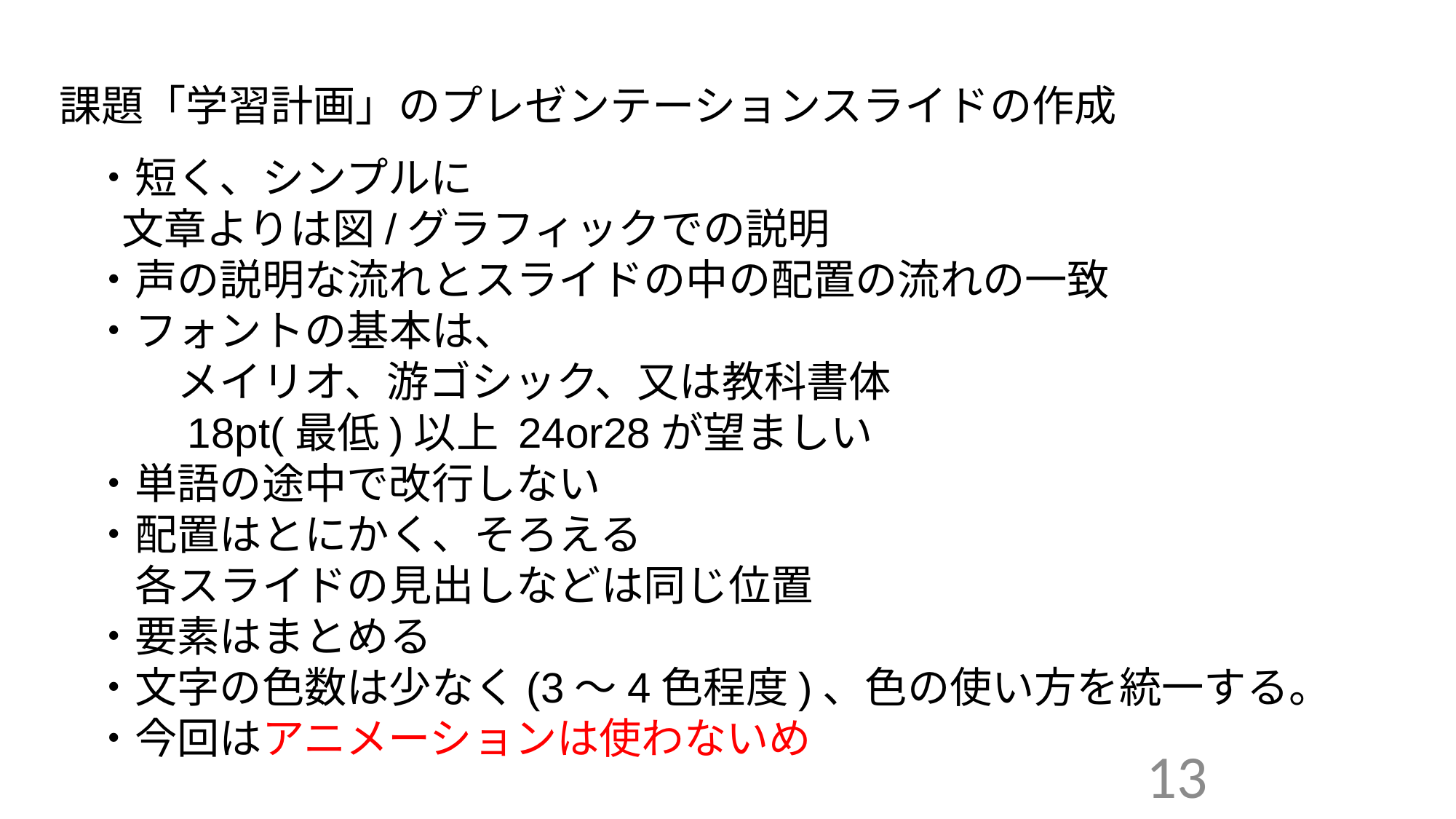

課題「学習計画」のプレゼンテーションスライドの作成
・短く、シンプルに
  文章よりは図/グラフィックでの説明
・声の説明な流れとスライドの中の配置の流れの一致
・フォントの基本は、
　　メイリオ、游ゴシック、又は教科書体
　　18pt(最低)以上 24or28が望ましい
・単語の途中で改行しない
・配置はとにかく、そろえる
　各スライドの見出しなどは同じ位置
・要素はまとめる
・文字の色数は少なく(3～4色程度)、色の使い方を統一する。
・今回はアニメーションは使わないめ
13